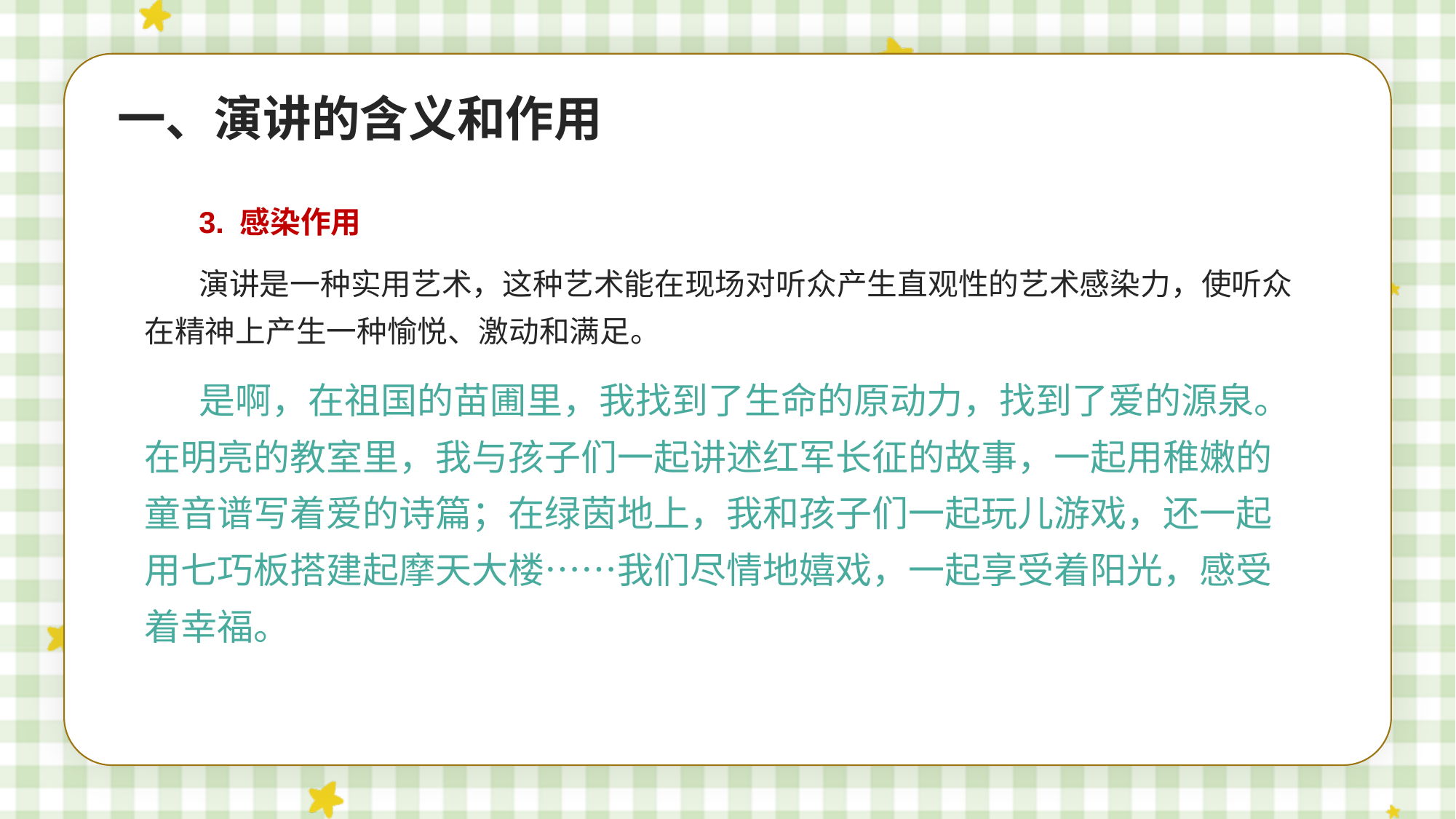

一、演讲的含义和作用
3. 感染作用
演讲是一种实用艺术，这种艺术能在现场对听众产生直观性的艺术感染力，使听众在精神上产生一种愉悦、激动和满足。
是啊，在祖国的苗圃里，我找到了生命的原动力，找到了爱的源泉。在明亮的教室里，我与孩子们一起讲述红军长征的故事，一起用稚嫩的童音谱写着爱的诗篇；在绿茵地上，我和孩子们一起玩儿游戏，还一起用七巧板搭建起摩天大楼……我们尽情地嬉戏，一起享受着阳光，感受着幸福。